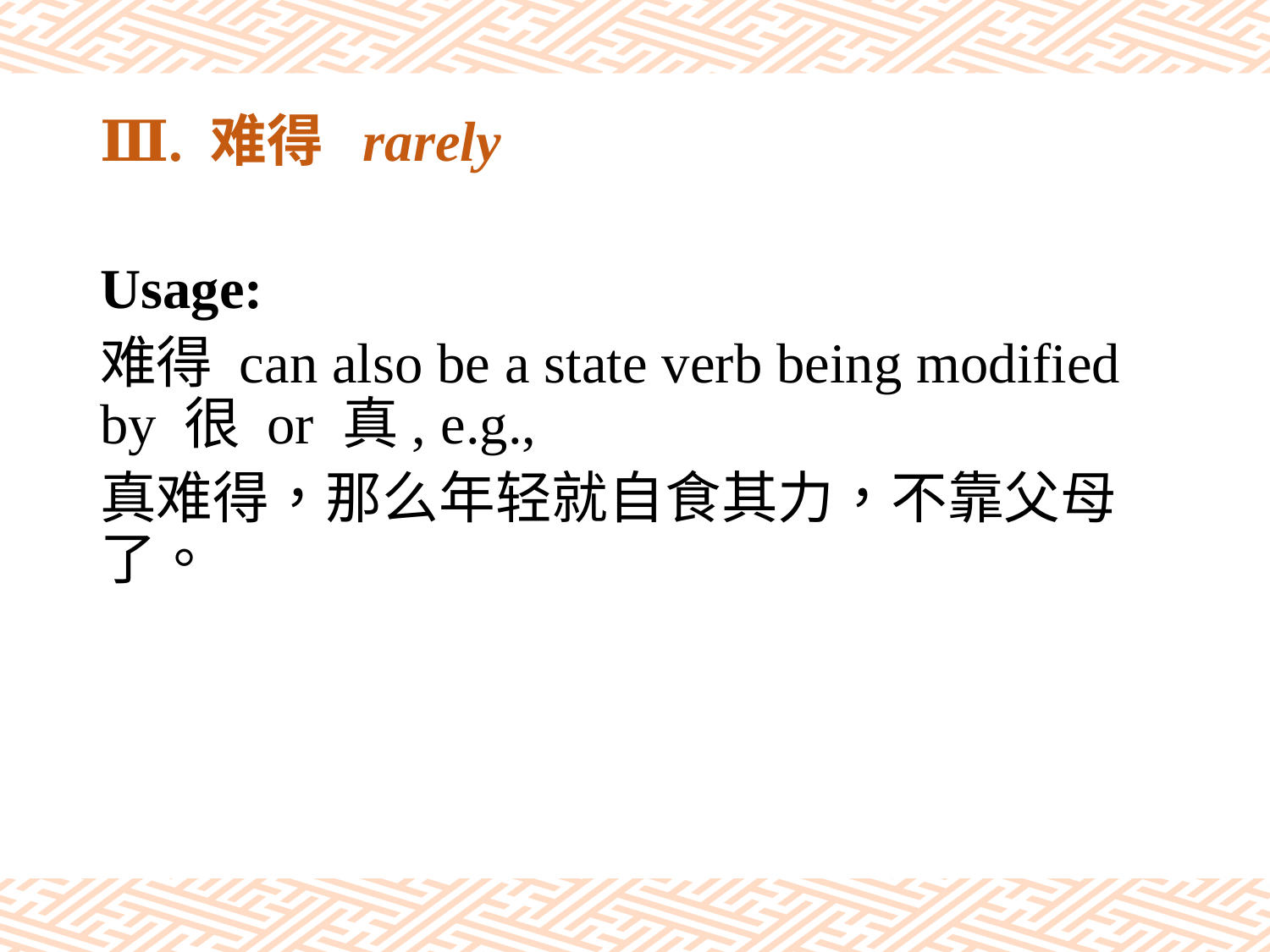

# Ⅲ. 难得  rarely
Usage:
难得 can also be a state verb being modified by 很 or 真, e.g.,
真难得，那么年轻就自食其力，不靠父母了。